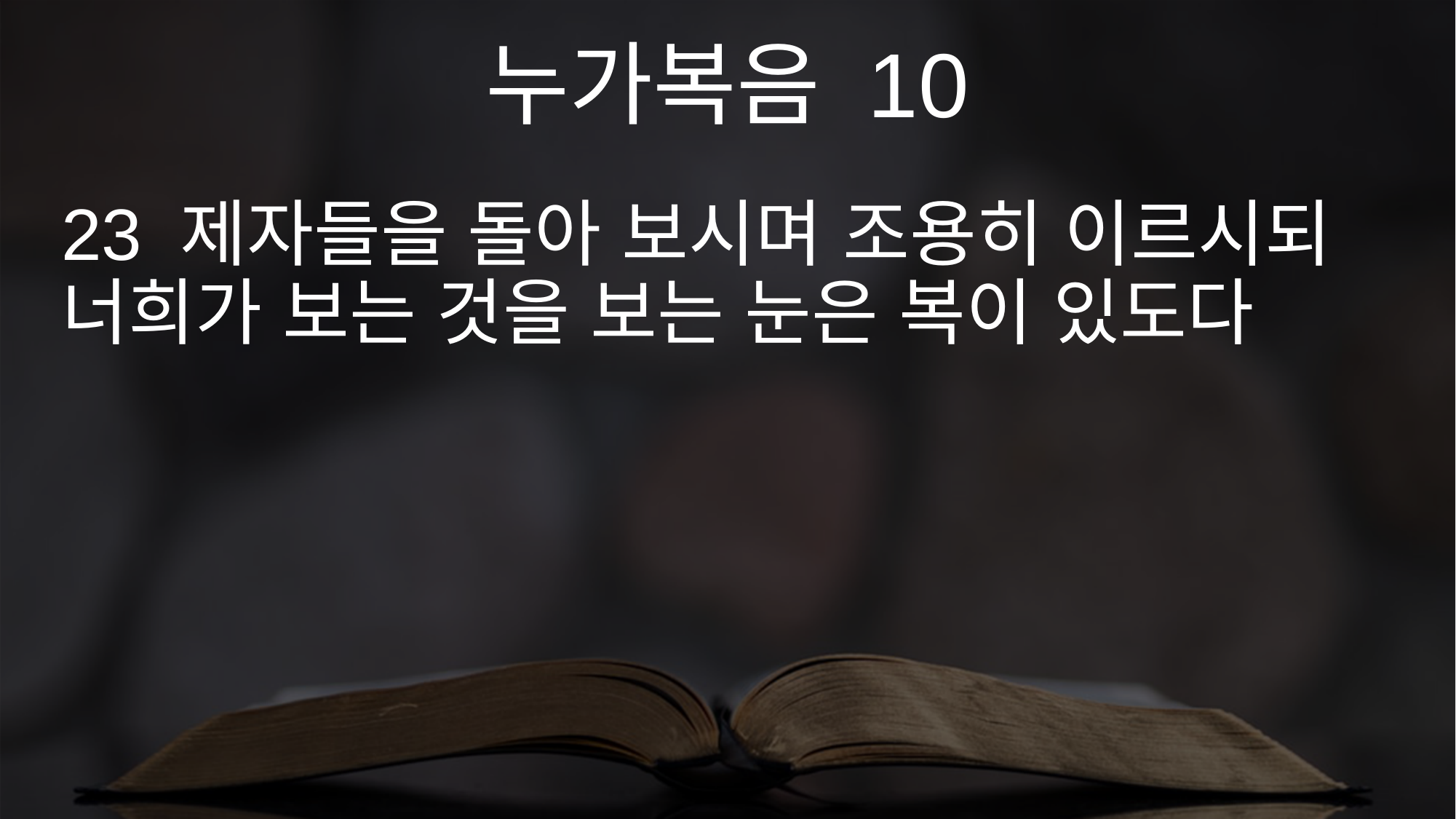

누가복음 10
23 제자들을 돌아 보시며 조용히 이르시되 너희가 보는 것을 보는 눈은 복이 있도다